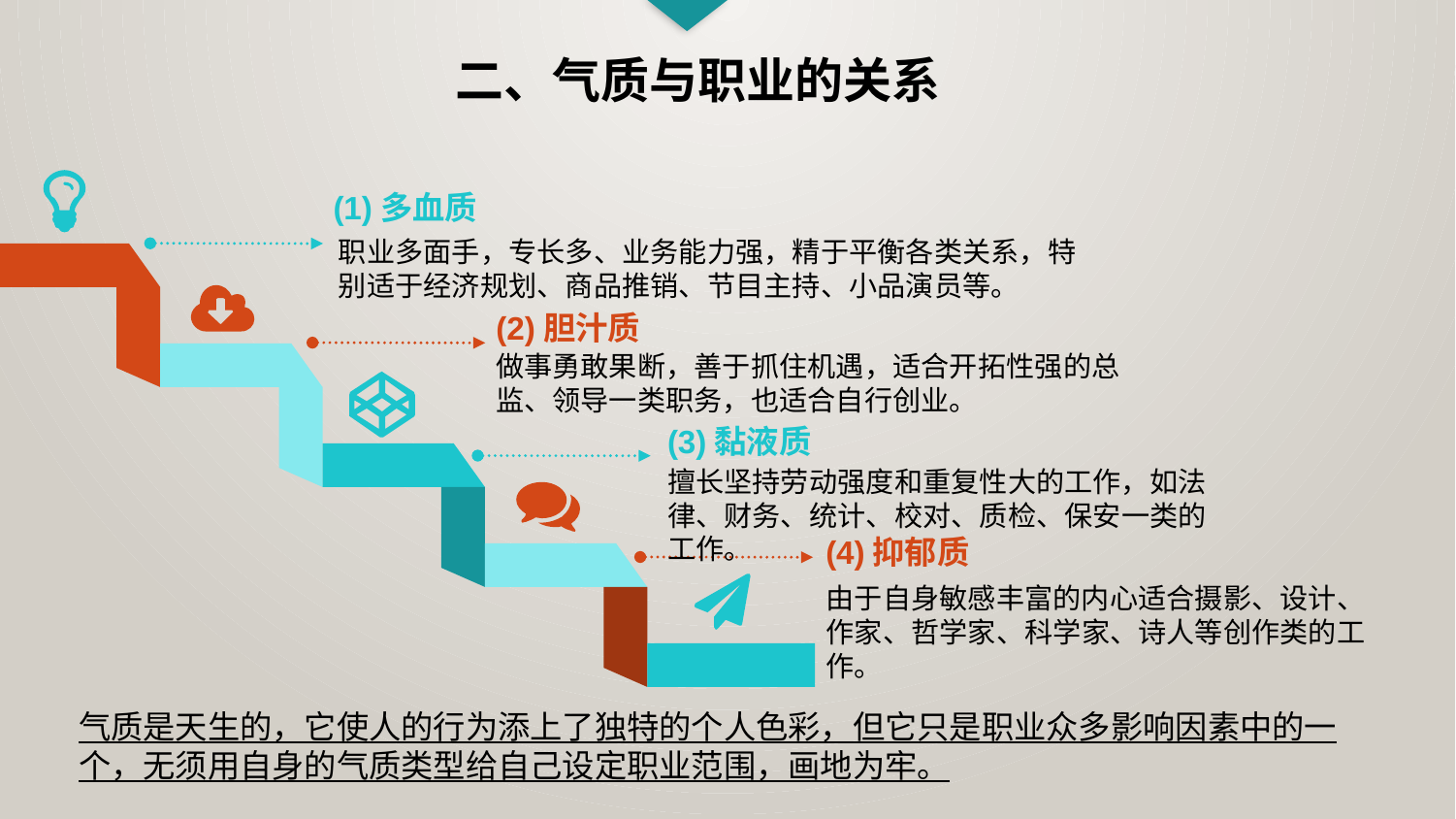

二、气质与职业的关系

(1)多血质
职业多面手，专长多、业务能力强，精于平衡各类关系，特别适于经济规划、商品推销、节目主持、小品演员等。

(2)胆汁质
做事勇敢果断，善于抓住机遇，适合开拓性强的总监、领导一类职务，也适合自行创业。

(3)黏液质

擅长坚持劳动强度和重复性大的工作，如法律、财务、统计、校对、质检、保安一类的工作。

(4)抑郁质

由于自身敏感丰富的内心适合摄影、设计、作家、哲学家、科学家、诗人等创作类的工作。

气质是天生的，它使人的行为添上了独特的个人色彩，但它只是职业众多影响因素中的一个，无须用自身的气质类型给自己设定职业范围，画地为牢。